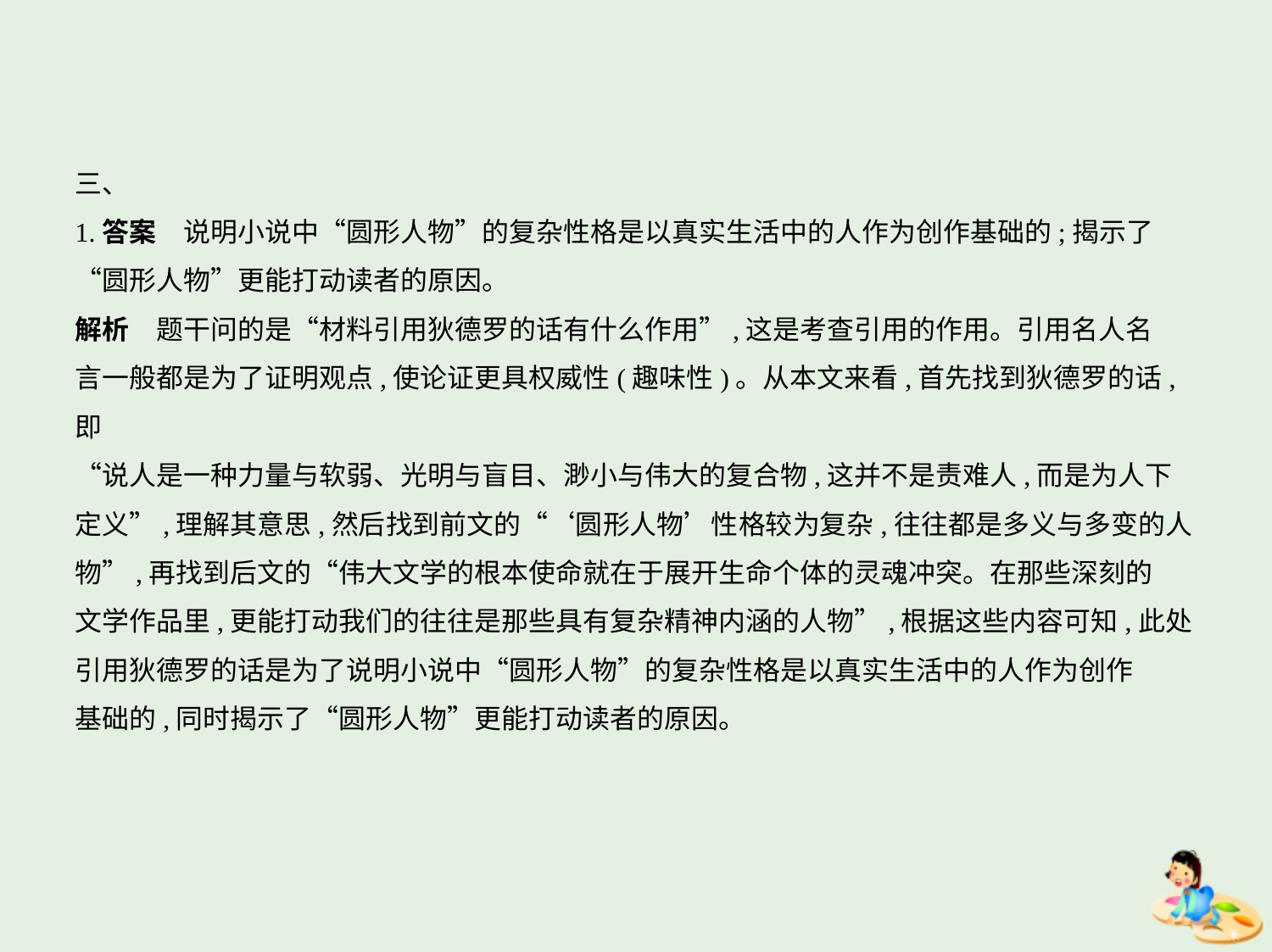

三、
1.答案　说明小说中“圆形人物”的复杂性格是以真实生活中的人作为创作基础的;揭示了
“圆形人物”更能打动读者的原因。
解析　题干问的是“材料引用狄德罗的话有什么作用”,这是考查引用的作用。引用名人名
言一般都是为了证明观点,使论证更具权威性(趣味性)。从本文来看,首先找到狄德罗的话,即
“说人是一种力量与软弱、光明与盲目、渺小与伟大的复合物,这并不是责难人,而是为人下
定义”,理解其意思,然后找到前文的“‘圆形人物’性格较为复杂,往往都是多义与多变的人
物”,再找到后文的“伟大文学的根本使命就在于展开生命个体的灵魂冲突。在那些深刻的
文学作品里,更能打动我们的往往是那些具有复杂精神内涵的人物”,根据这些内容可知,此处
引用狄德罗的话是为了说明小说中“圆形人物”的复杂性格是以真实生活中的人作为创作
基础的,同时揭示了“圆形人物”更能打动读者的原因。